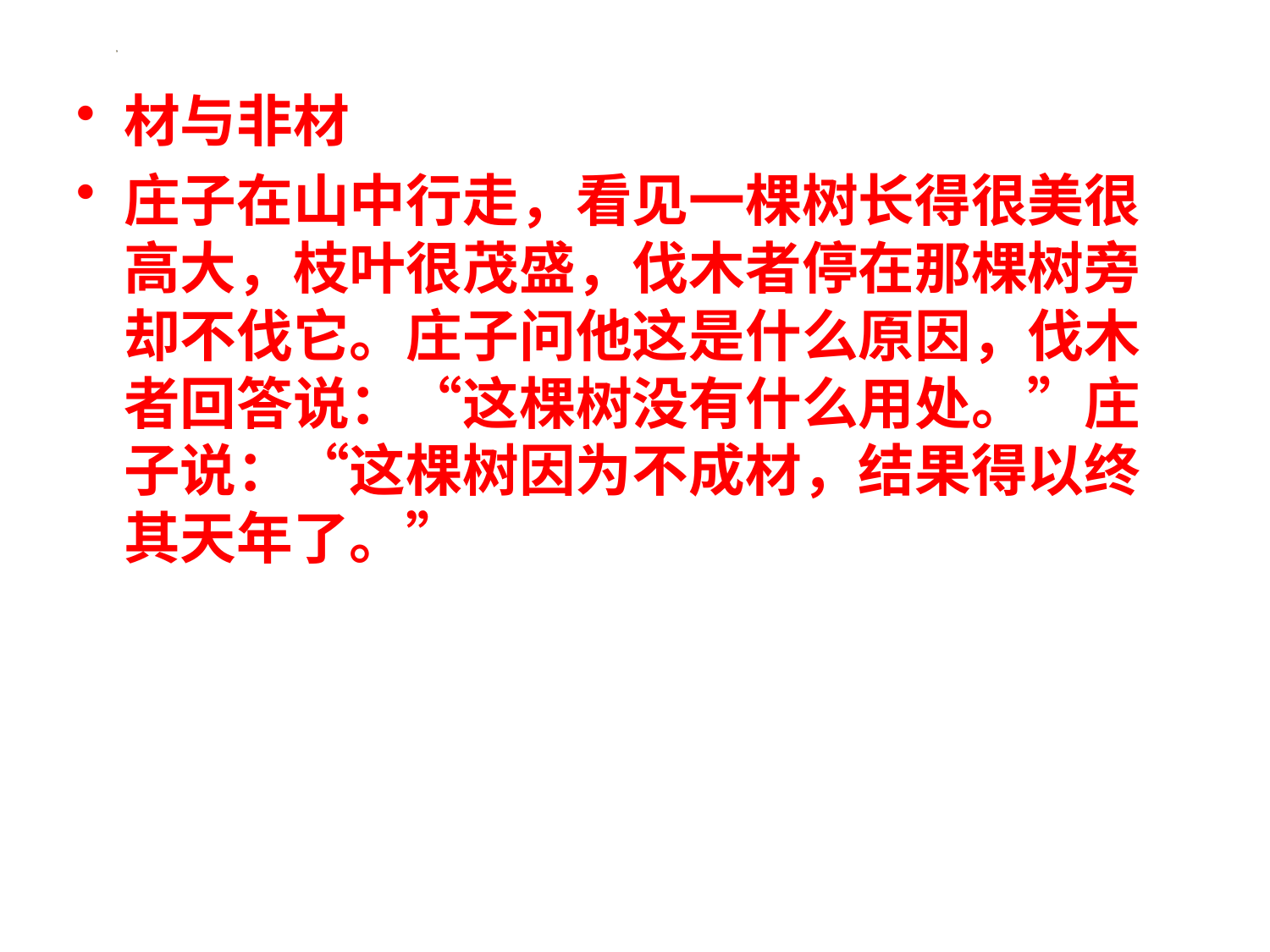

材与非材
庄子在山中行走，看见一棵树长得很美很高大，枝叶很茂盛，伐木者停在那棵树旁却不伐它。庄子问他这是什么原因，伐木者回答说：“这棵树没有什么用处。”庄子说：“这棵树因为不成材，结果得以终其天年了。”